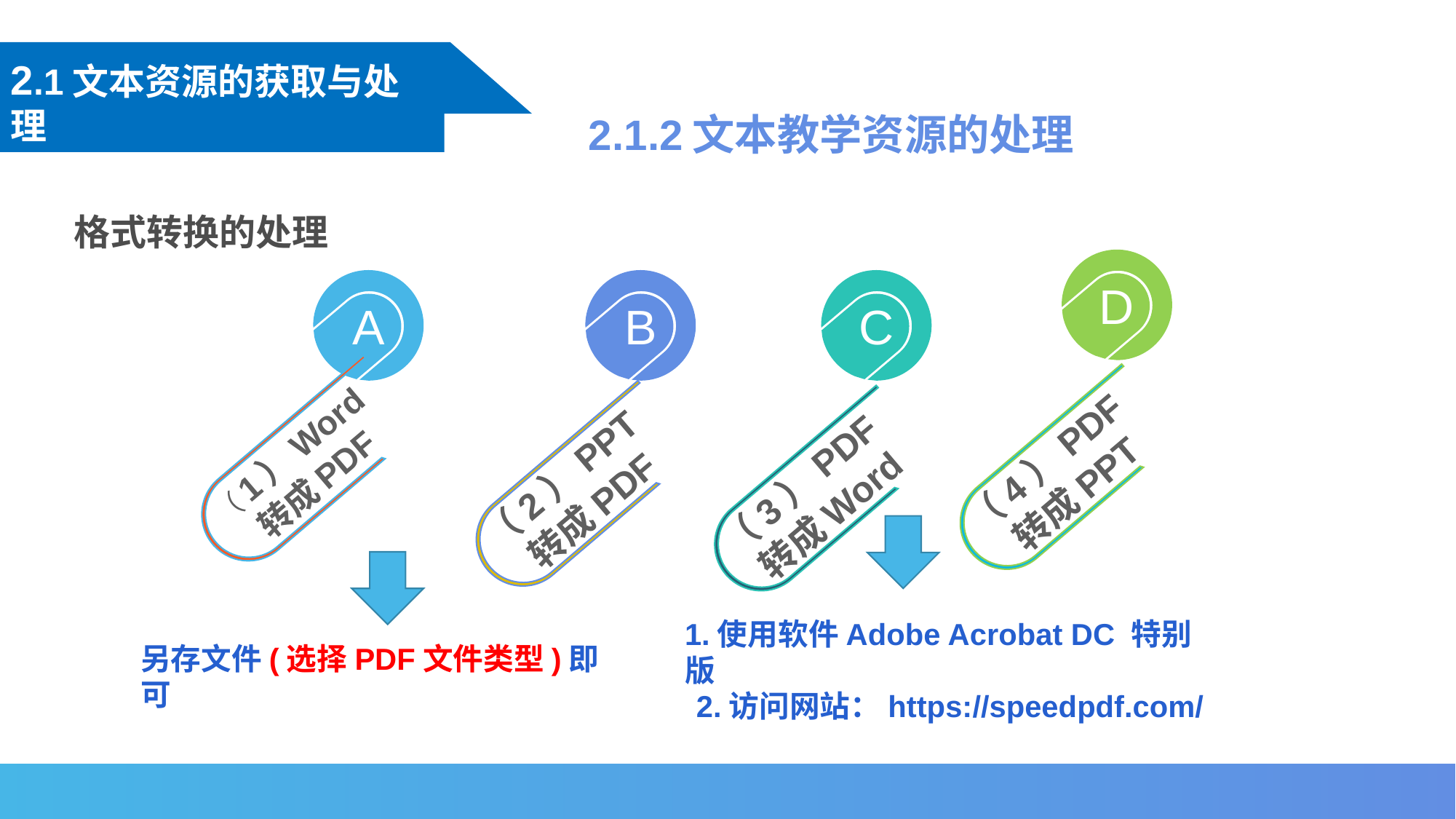

2.1文本资源的获取与处理
2.1.2文本教学资源的处理
格式转换的处理
D
C
B
A
（1）Word转成PDF
（4）PDF转成PPT
（2）PPT转成PDF
（3）PDF转成Word

1.使用软件Adobe Acrobat DC 特别版
另存文件(选择PDF文件类型)即可
2.访问网站：https://speedpdf.com/